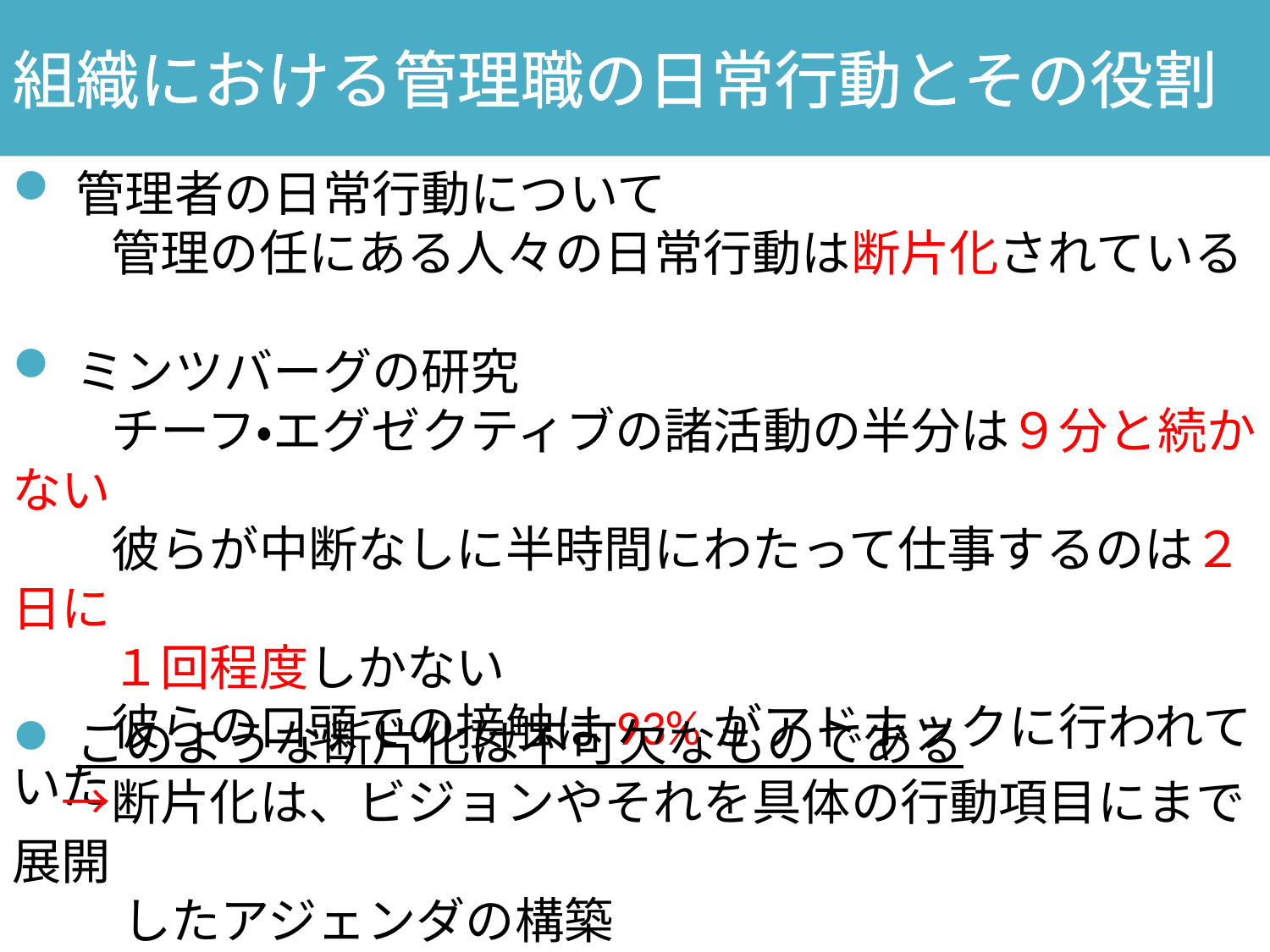

組織における管理職の日常行動とその役割
管理者の日常行動について
　　管理の任にある人々の日常行動は断片化されている

ミンツバーグの研究
　　チーフ・エグゼクティブの諸活動の半分は９分と続かない
　　彼らが中断なしに半時間にわたって仕事するのは２日に
　　１回程度しかない
　　彼らの口頭での接触は93%がアドホックに行われていた
このような断片化は不可欠なものである
　→断片化は、ビジョンやそれを具体の行動項目にまで展開
　　 したアジェンダの構築